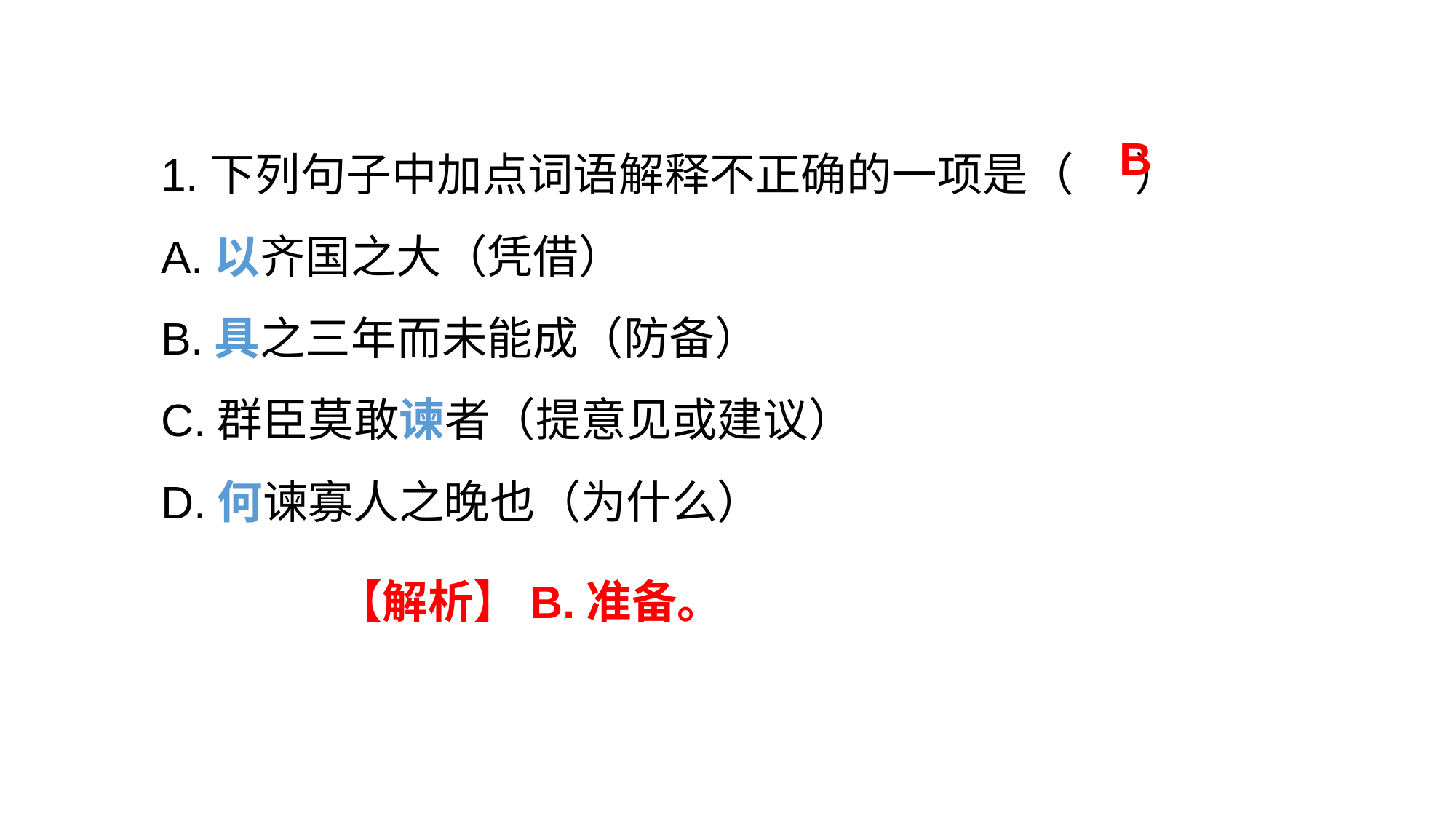

1.下列句子中加点词语解释不正确的一项是（      ）
A.以齐国之大（凭借）
B.具之三年而未能成（防备）
C.群臣莫敢谏者（提意见或建议）
D.何谏寡人之晚也（为什么）
B
【解析】B.准备。